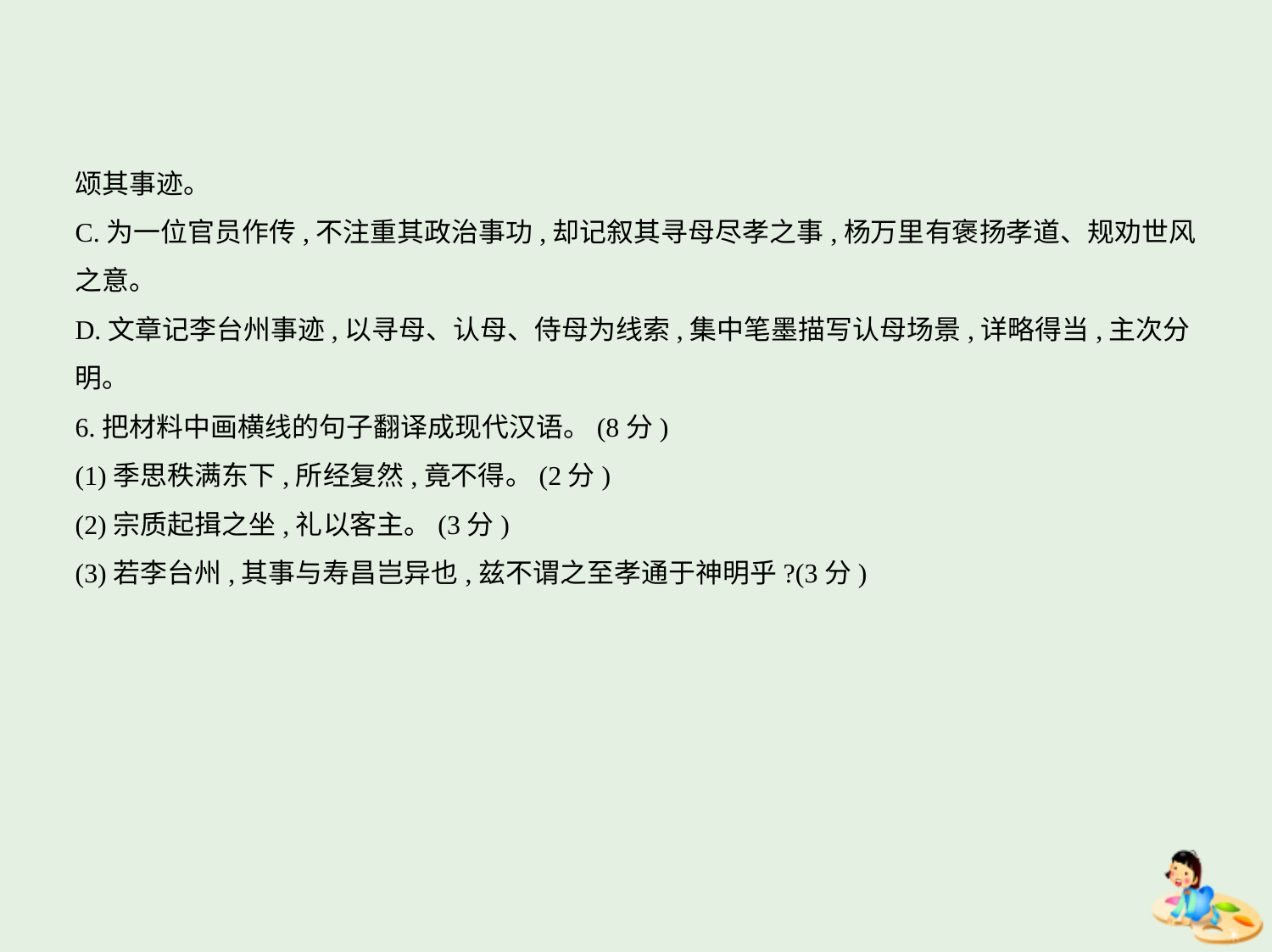

颂其事迹。
C.为一位官员作传,不注重其政治事功,却记叙其寻母尽孝之事,杨万里有褒扬孝道、规劝世风
之意。
D.文章记李台州事迹,以寻母、认母、侍母为线索,集中笔墨描写认母场景,详略得当,主次分明。
6.把材料中画横线的句子翻译成现代汉语。(8分)
(1)季思秩满东下,所经复然,竟不得。(2分)
(2)宗质起揖之坐,礼以客主。(3分)
(3)若李台州,其事与寿昌岂异也,兹不谓之至孝通于神明乎?(3分)